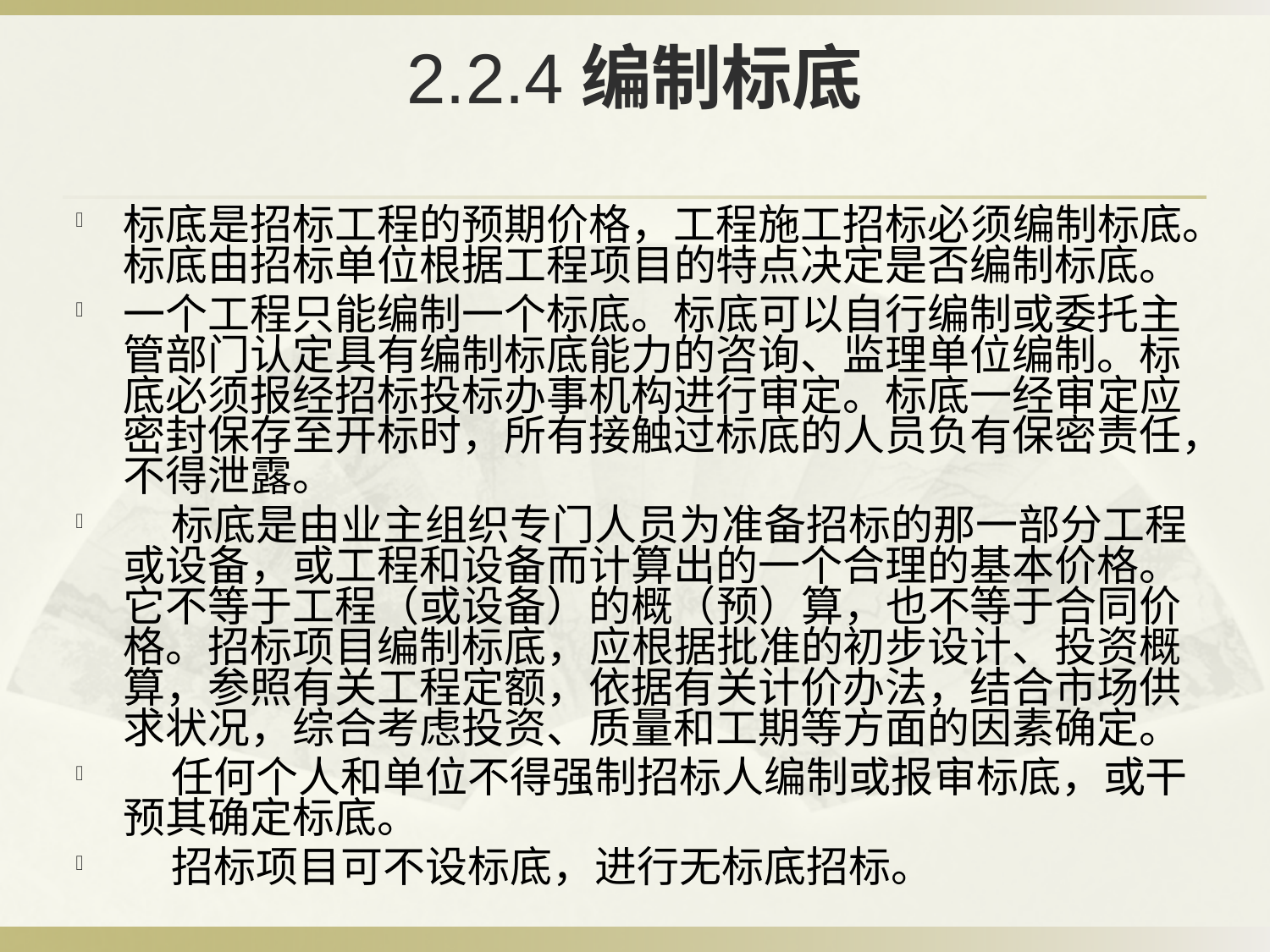

# 2.2.4编制标底
标底是招标工程的预期价格，工程施工招标必须编制标底。标底由招标单位根据工程项目的特点决定是否编制标底。
一个工程只能编制一个标底。标底可以自行编制或委托主管部门认定具有编制标底能力的咨询、监理单位编制。标底必须报经招标投标办事机构进行审定。标底一经审定应密封保存至开标时，所有接触过标底的人员负有保密责任，不得泄露。
    标底是由业主组织专门人员为准备招标的那一部分工程或设备，或工程和设备而计算出的一个合理的基本价格。它不等于工程（或设备）的概（预）算，也不等于合同价格。招标项目编制标底，应根据批准的初步设计、投资概算，参照有关工程定额，依据有关计价办法，结合市场供求状况，综合考虑投资、质量和工期等方面的因素确定。
    任何个人和单位不得强制招标人编制或报审标底，或干预其确定标底。
    招标项目可不设标底，进行无标底招标。